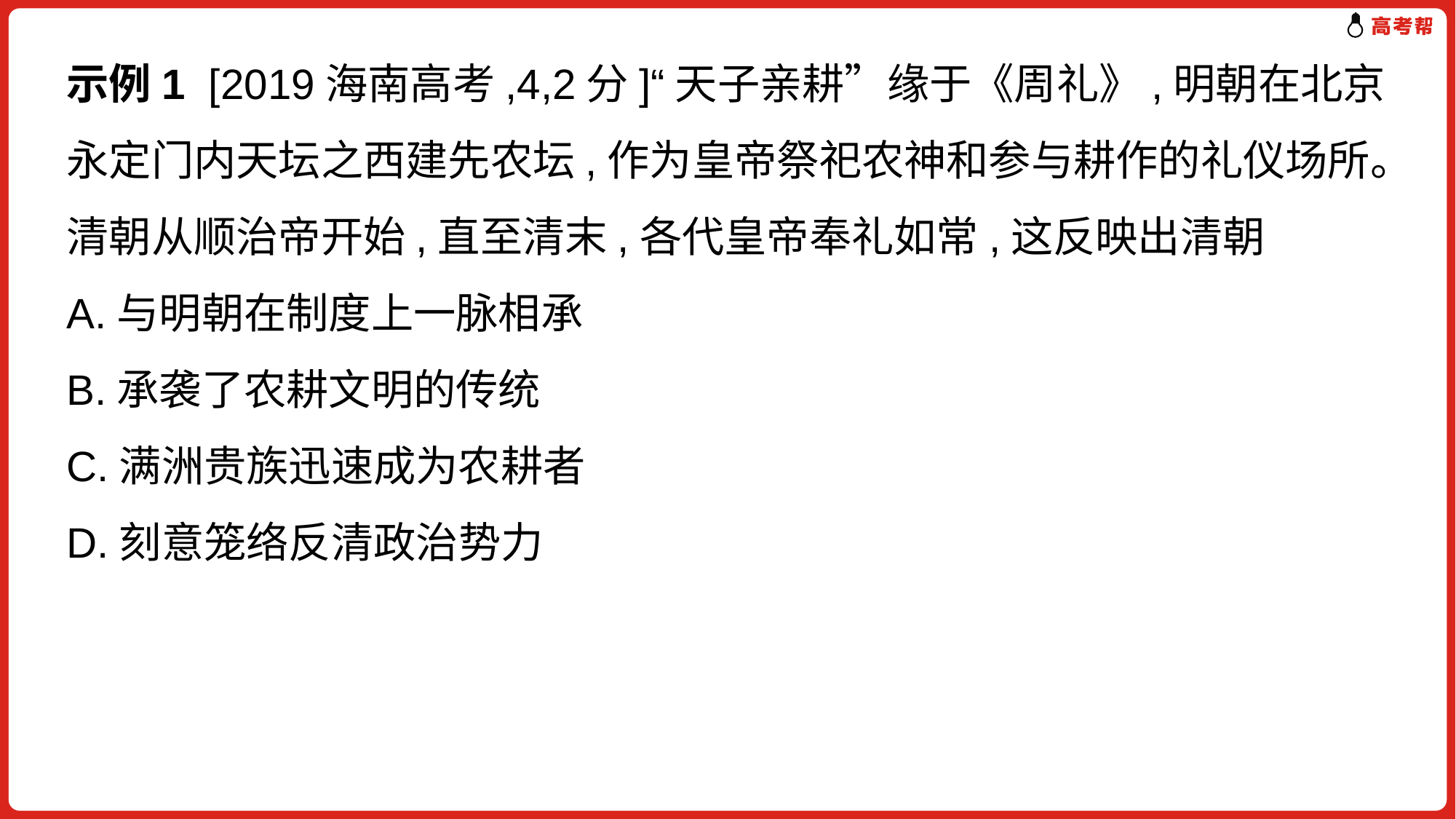

示例1  [2019海南高考,4,2分]“天子亲耕”缘于《周礼》,明朝在北京永定门内天坛之西建先农坛,作为皇帝祭祀农神和参与耕作的礼仪场所。清朝从顺治帝开始,直至清末,各代皇帝奉礼如常,这反映出清朝
A.与明朝在制度上一脉相承
B.承袭了农耕文明的传统
C.满洲贵族迅速成为农耕者
D.刻意笼络反清政治势力